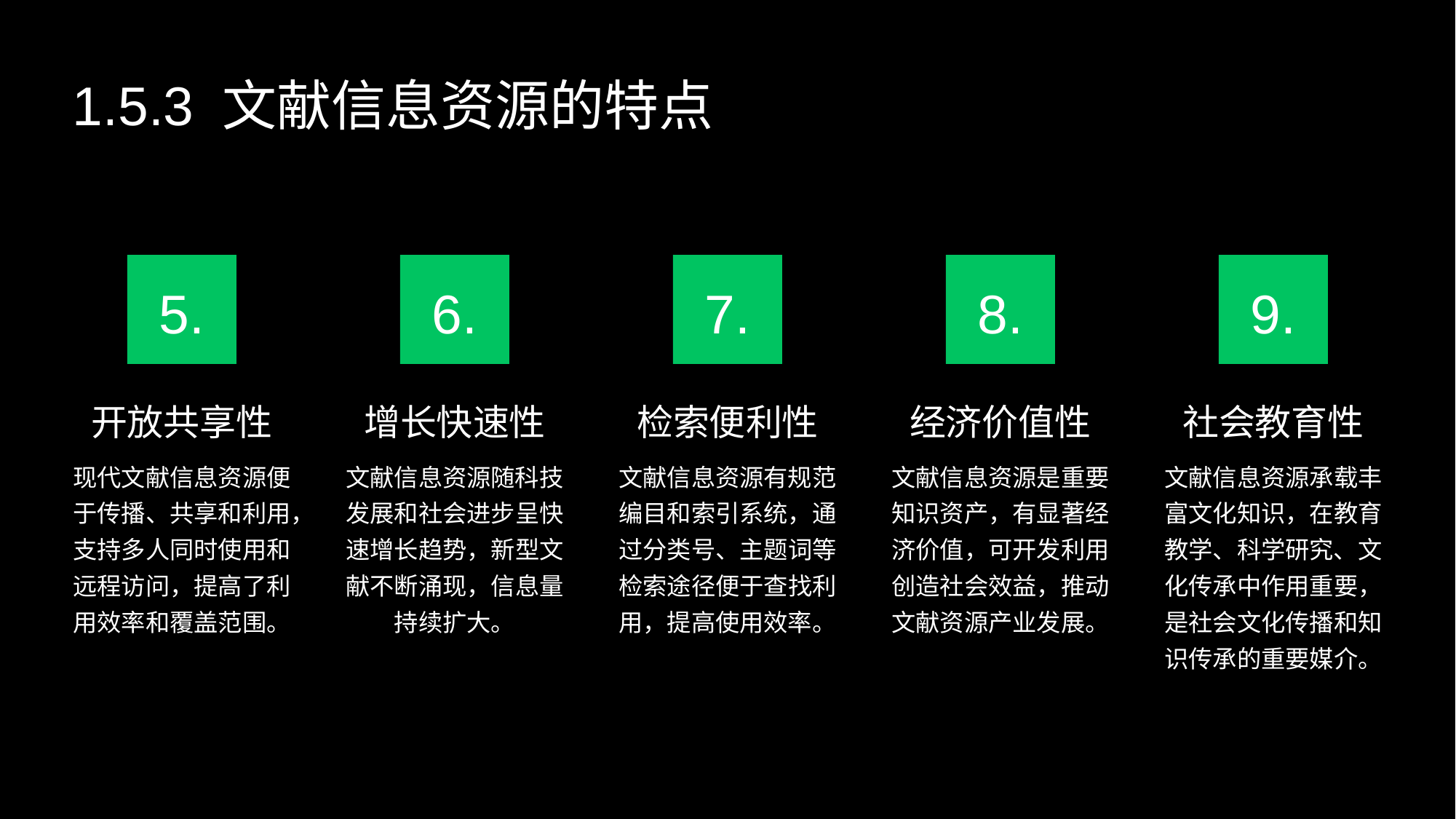

1.5.3 文献信息资源的特点

5.
6.
7.
8.
9.
开放共享性
增长快速性
检索便利性
经济价值性
社会教育性
现代文献信息资源便于传播、共享和利用，支持多人同时使用和远程访问，提高了利用效率和覆盖范围。
文献信息资源随科技发展和社会进步呈快速增长趋势，新型文献不断涌现，信息量持续扩大。
文献信息资源有规范编目和索引系统，通过分类号、主题词等检索途径便于查找利用，提高使用效率。
文献信息资源是重要知识资产，有显著经济价值，可开发利用创造社会效益，推动文献资源产业发展。
文献信息资源承载丰富文化知识，在教育教学、科学研究、文化传承中作用重要，是社会文化传播和知识传承的重要媒介。